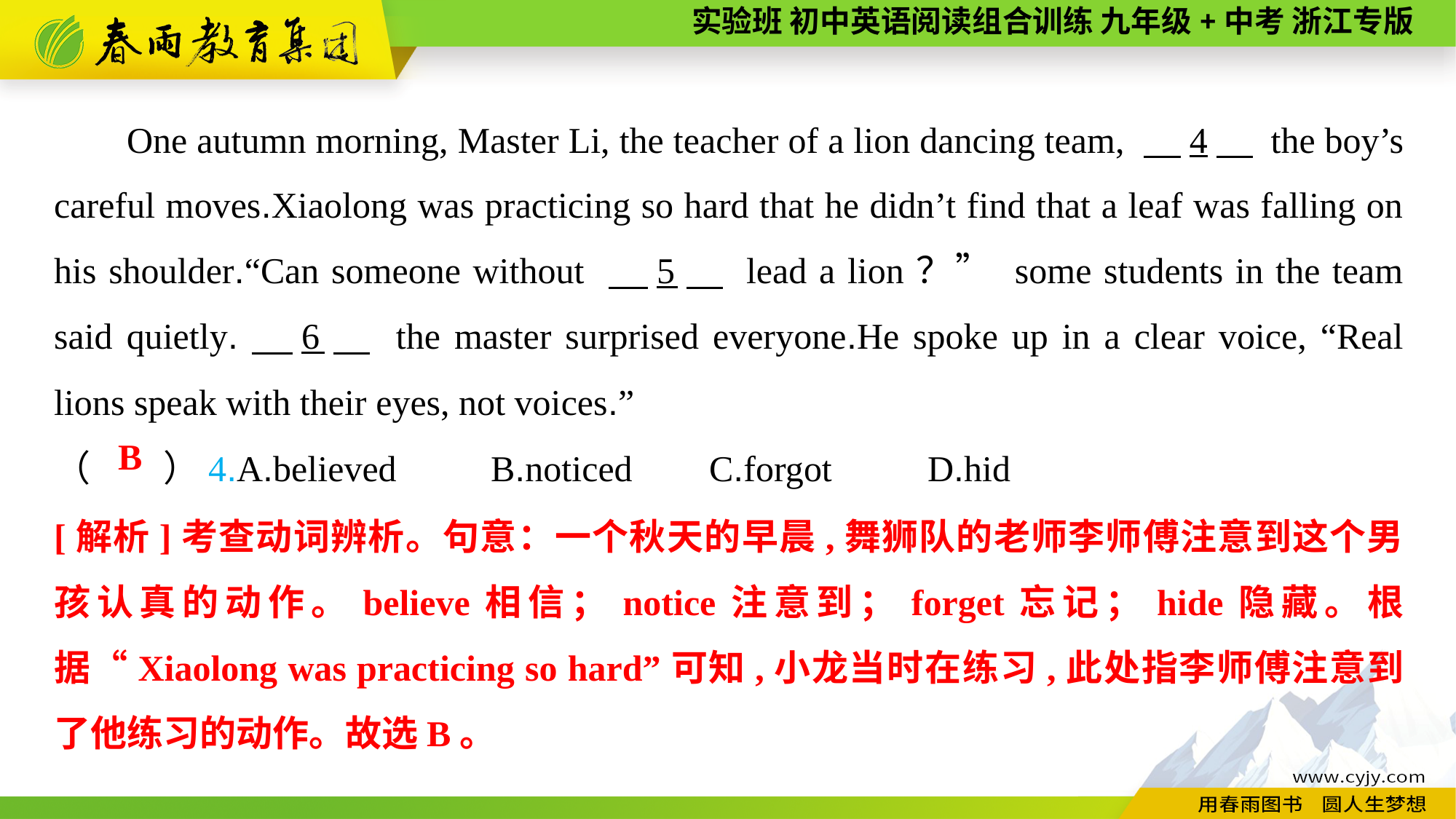

One autumn morning, Master Li, the teacher of a lion dancing team, 　4　 the boy’s careful moves.Xiaolong was practicing so hard that he didn’t find that a leaf was falling on his shoulder.“Can someone without 　5　 lead a lion？” some students in the team said quietly.　6　 the master surprised everyone.He spoke up in a clear voice, “Real lions speak with their eyes, not voices.”
（　　）4.A.believed	B.noticed	C.forgot	D.hid
B
[解析]考查动词辨析。句意：一个秋天的早晨,舞狮队的老师李师傅注意到这个男孩认真的动作。believe相信；notice注意到；forget忘记；hide隐藏。根据“Xiaolong was practicing so hard”可知,小龙当时在练习,此处指李师傅注意到了他练习的动作。故选B。